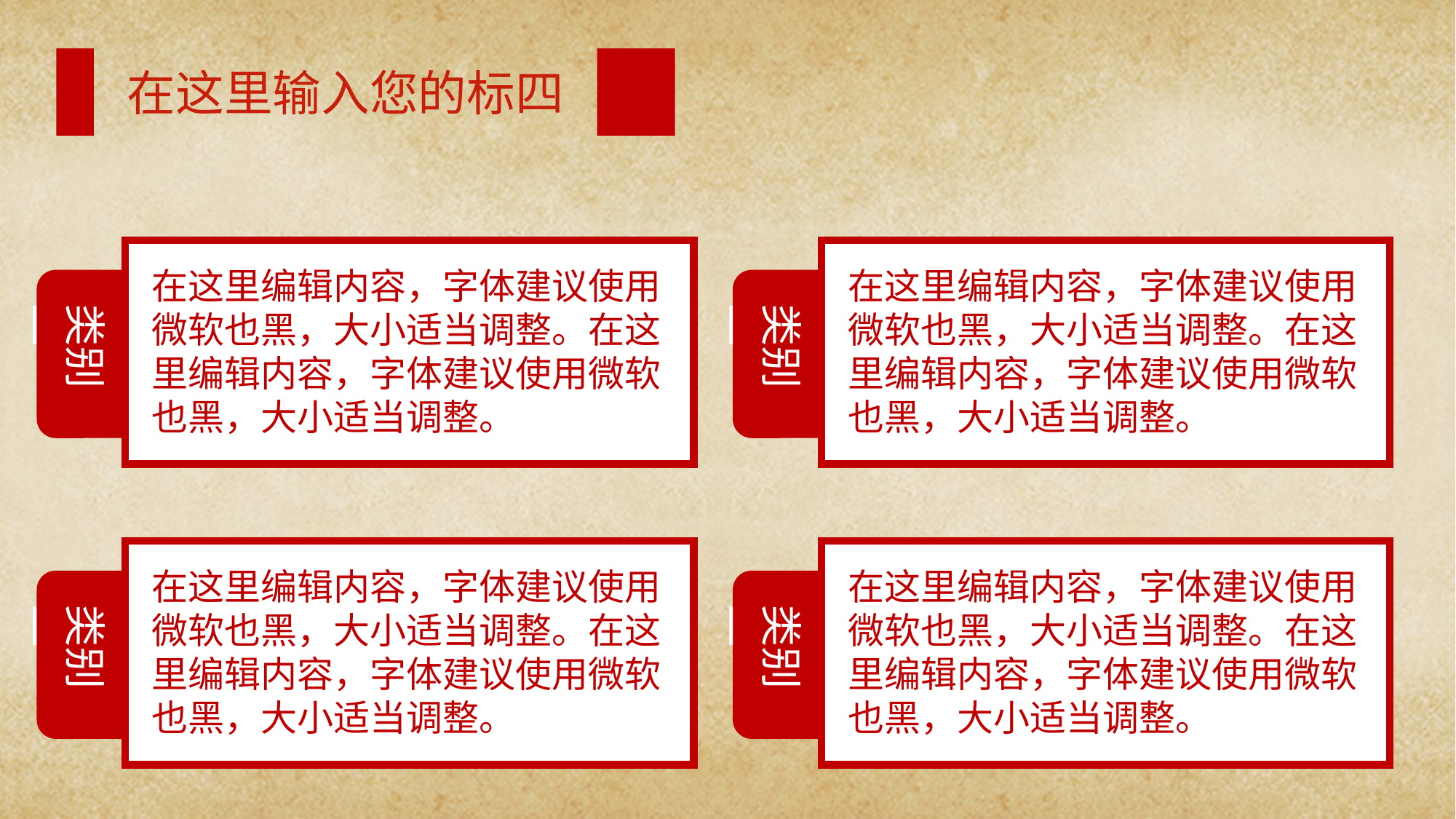

在这里输入您的标四

在这里编辑内容，字体建议使用微软也黑，大小适当调整。在这里编辑内容，字体建议使用微软也黑，大小适当调整。
类别一

在这里编辑内容，字体建议使用微软也黑，大小适当调整。在这里编辑内容，字体建议使用微软也黑，大小适当调整。
类别一

在这里编辑内容，字体建议使用微软也黑，大小适当调整。在这里编辑内容，字体建议使用微软也黑，大小适当调整。
类别一

在这里编辑内容，字体建议使用微软也黑，大小适当调整。在这里编辑内容，字体建议使用微软也黑，大小适当调整。
类别一